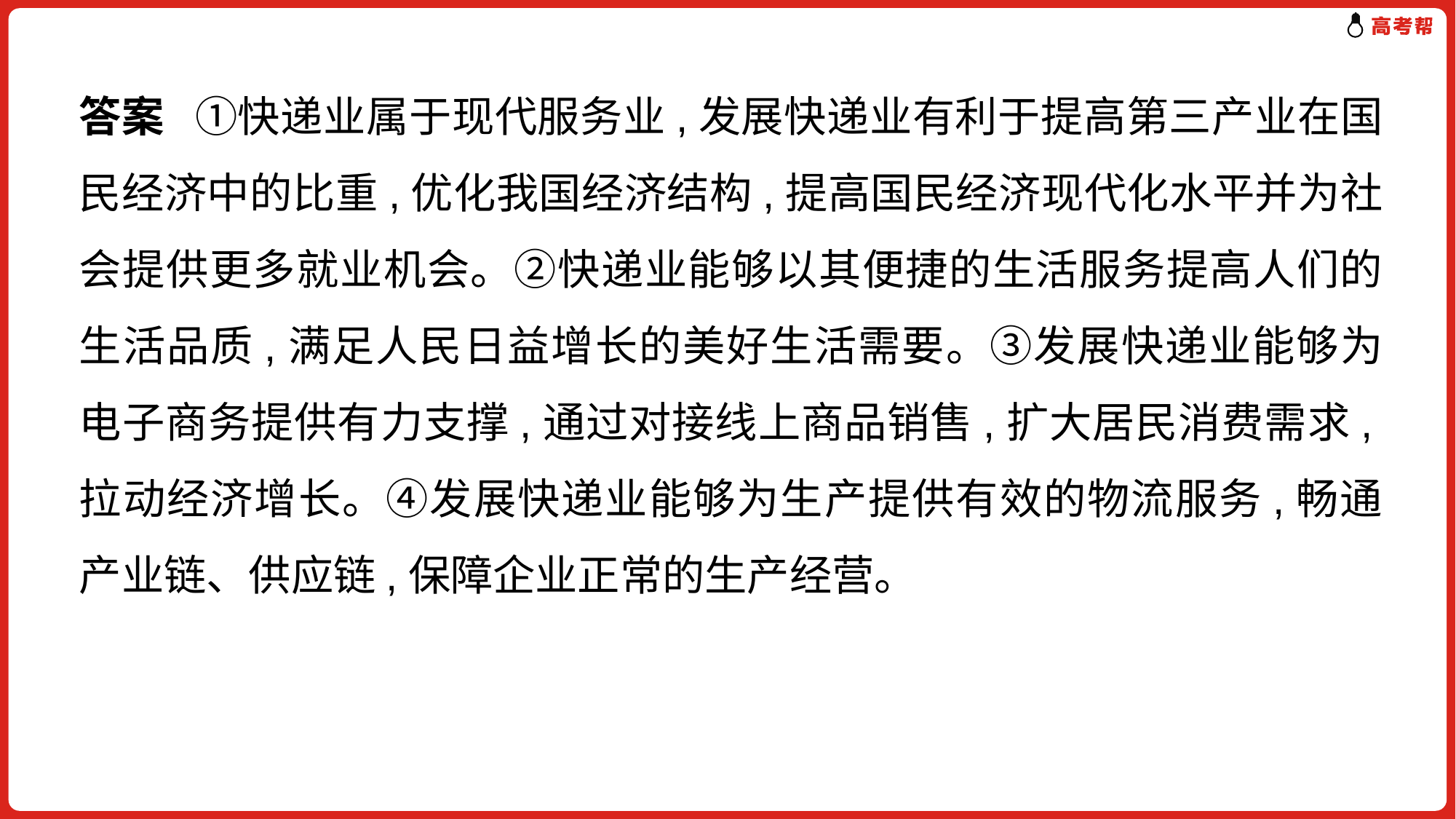

答案   ①快递业属于现代服务业,发展快递业有利于提高第三产业在国民经济中的比重,优化我国经济结构,提高国民经济现代化水平并为社会提供更多就业机会。②快递业能够以其便捷的生活服务提高人们的生活品质,满足人民日益增长的美好生活需要。③发展快递业能够为电子商务提供有力支撑,通过对接线上商品销售,扩大居民消费需求,拉动经济增长。④发展快递业能够为生产提供有效的物流服务,畅通产业链、供应链,保障企业正常的生产经营。